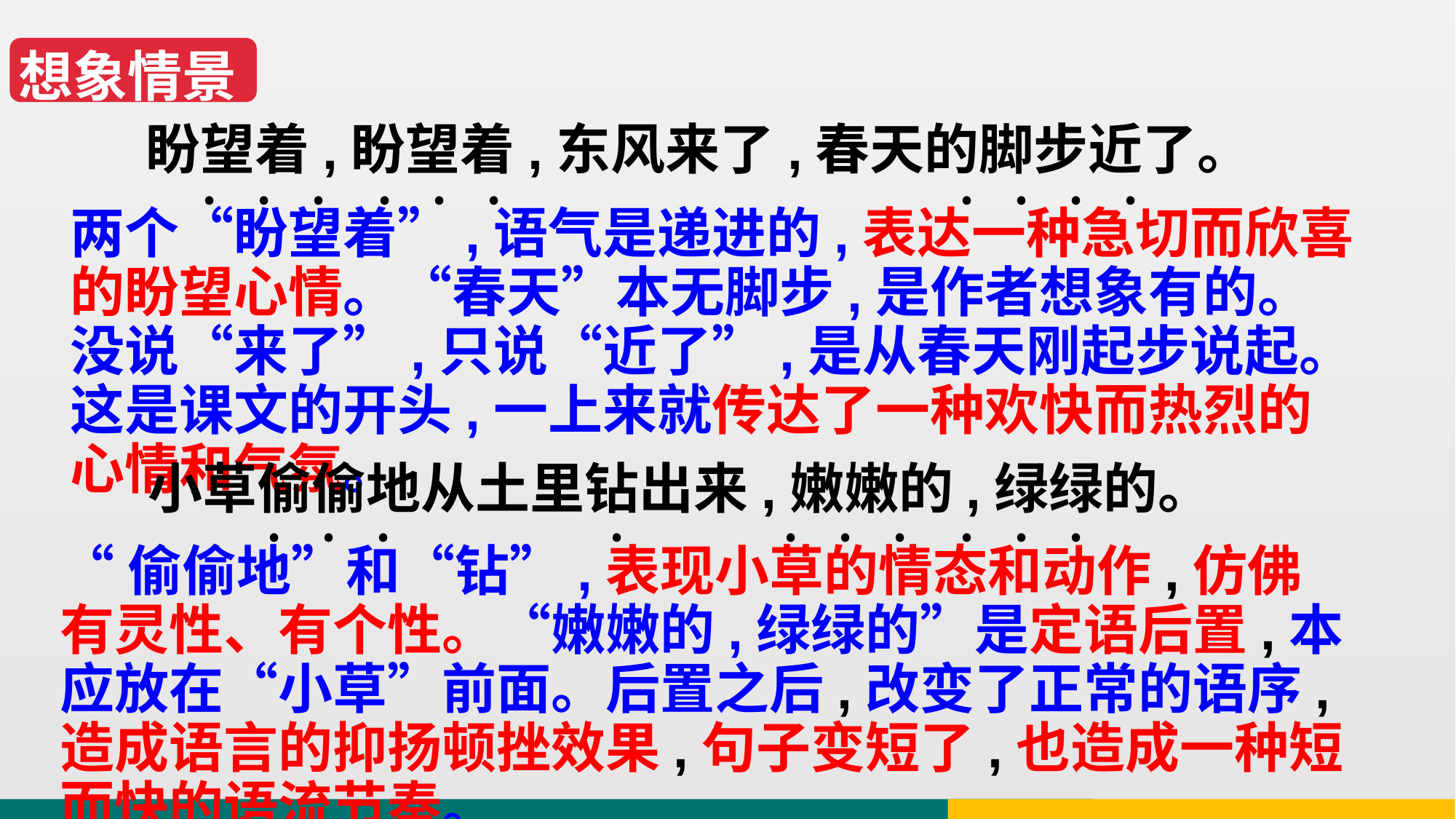

想象情景
盼望着,盼望着,东风来了,春天的脚步近了。
﹒﹒﹒
﹒﹒﹒
﹒﹒﹒﹒
两个“盼望着”,语气是递进的,表达一种急切而欣喜的盼望心情。“春天”本无脚步,是作者想象有的。没说“来了”,只说“近了”,是从春天刚起步说起。这是课文的开头,一上来就传达了一种欢快而热烈的心情和气氛。
小草偷偷地从土里钻出来,嫩嫩的,绿绿的。
﹒﹒﹒
﹒
﹒﹒﹒
﹒﹒﹒
“偷偷地”和“钻”,表现小草的情态和动作,仿佛有灵性、有个性。“嫩嫩的,绿绿的”是定语后置,本应放在“小草”前面。后置之后,改变了正常的语序,造成语言的抑扬顿挫效果,句子变短了,也造成一种短而快的语流节奏。